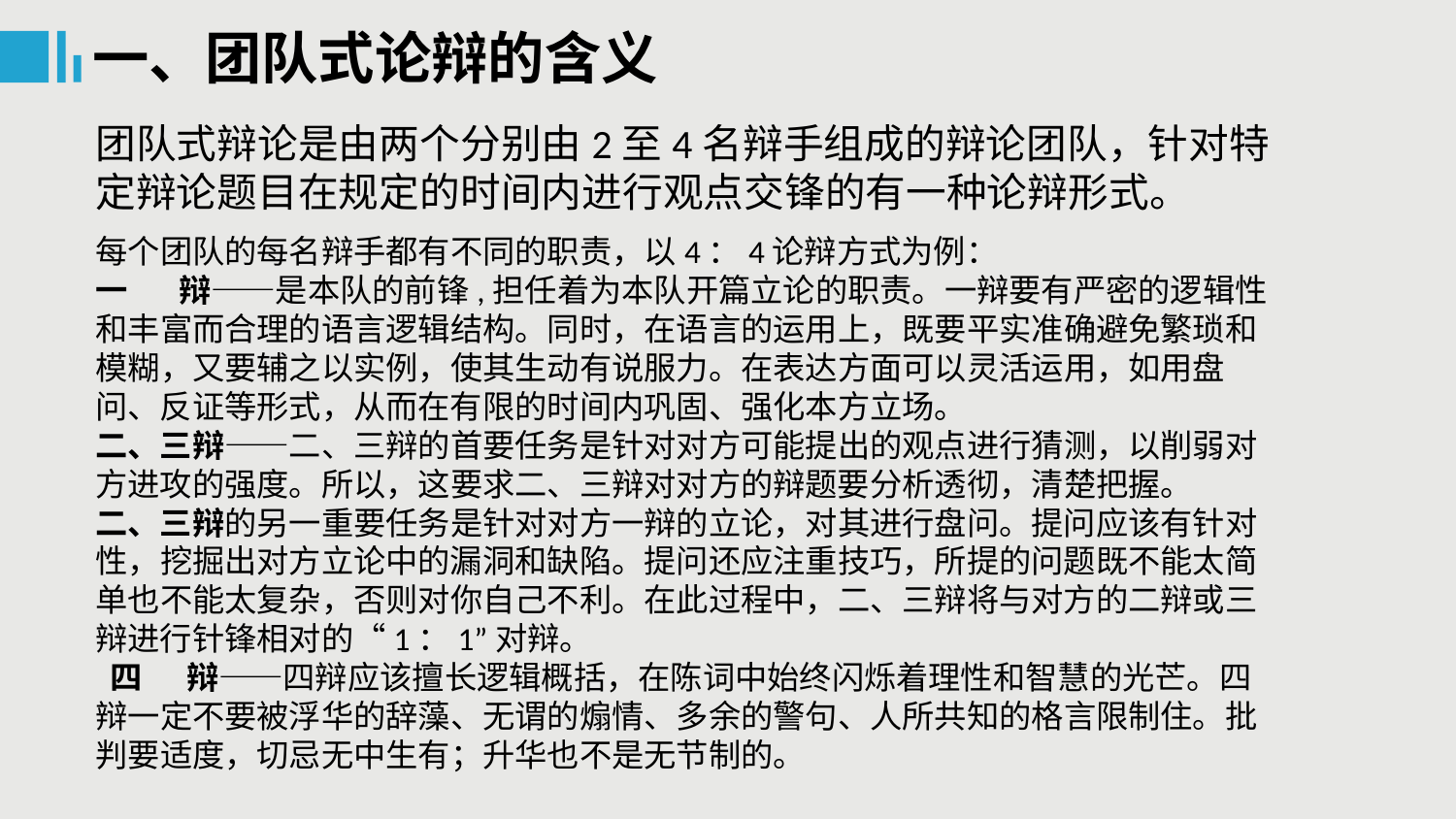

一、团队式论辩的含义

团队式辩论是由两个分别由2至4名辩手组成的辩论团队，针对特定辩论题目在规定的时间内进行观点交锋的有一种论辩形式。
每个团队的每名辩手都有不同的职责，以4：4论辩方式为例：
一       辩——是本队的前锋,担任着为本队开篇立论的职责。一辩要有严密的逻辑性和丰富而合理的语言逻辑结构。同时，在语言的运用上，既要平实准确避免繁琐和模糊，又要辅之以实例，使其生动有说服力。在表达方面可以灵活运用，如用盘问、反证等形式，从而在有限的时间内巩固、强化本方立场。
二、三辩——二、三辩的首要任务是针对对方可能提出的观点进行猜测，以削弱对方进攻的强度。所以，这要求二、三辩对对方的辩题要分析透彻，清楚把握。
二、三辩的另一重要任务是针对对方一辩的立论，对其进行盘问。提问应该有针对性，挖掘出对方立论中的漏洞和缺陷。提问还应注重技巧，所提的问题既不能太简单也不能太复杂，否则对你自己不利。在此过程中，二、三辩将与对方的二辩或三辩进行针锋相对的“1：1”对辩。
 四      辩——四辩应该擅长逻辑概括，在陈词中始终闪烁着理性和智慧的光芒。四辩一定不要被浮华的辞藻、无谓的煽情、多余的警句、人所共知的格言限制住。批判要适度，切忌无中生有；升华也不是无节制的。